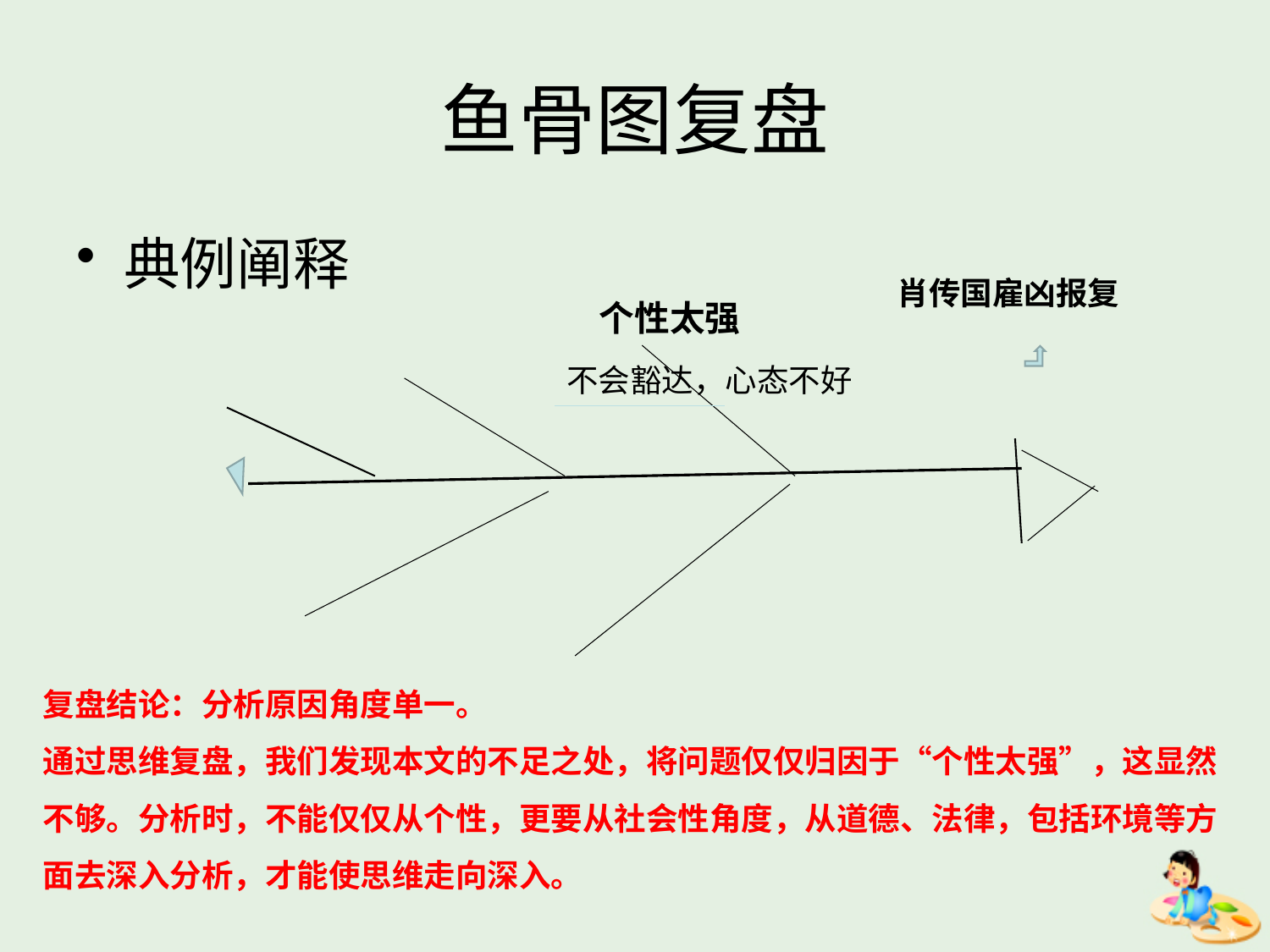

# 鱼骨图复盘
典例阐释
肖传国雇凶报复
个性太强

不会豁达，心态不好

复盘结论：分析原因角度单一。
通过思维复盘，我们发现本文的不足之处，将问题仅仅归因于“个性太强”，这显然不够。分析时，不能仅仅从个性，更要从社会性角度，从道德、法律，包括环境等方面去深入分析，才能使思维走向深入。